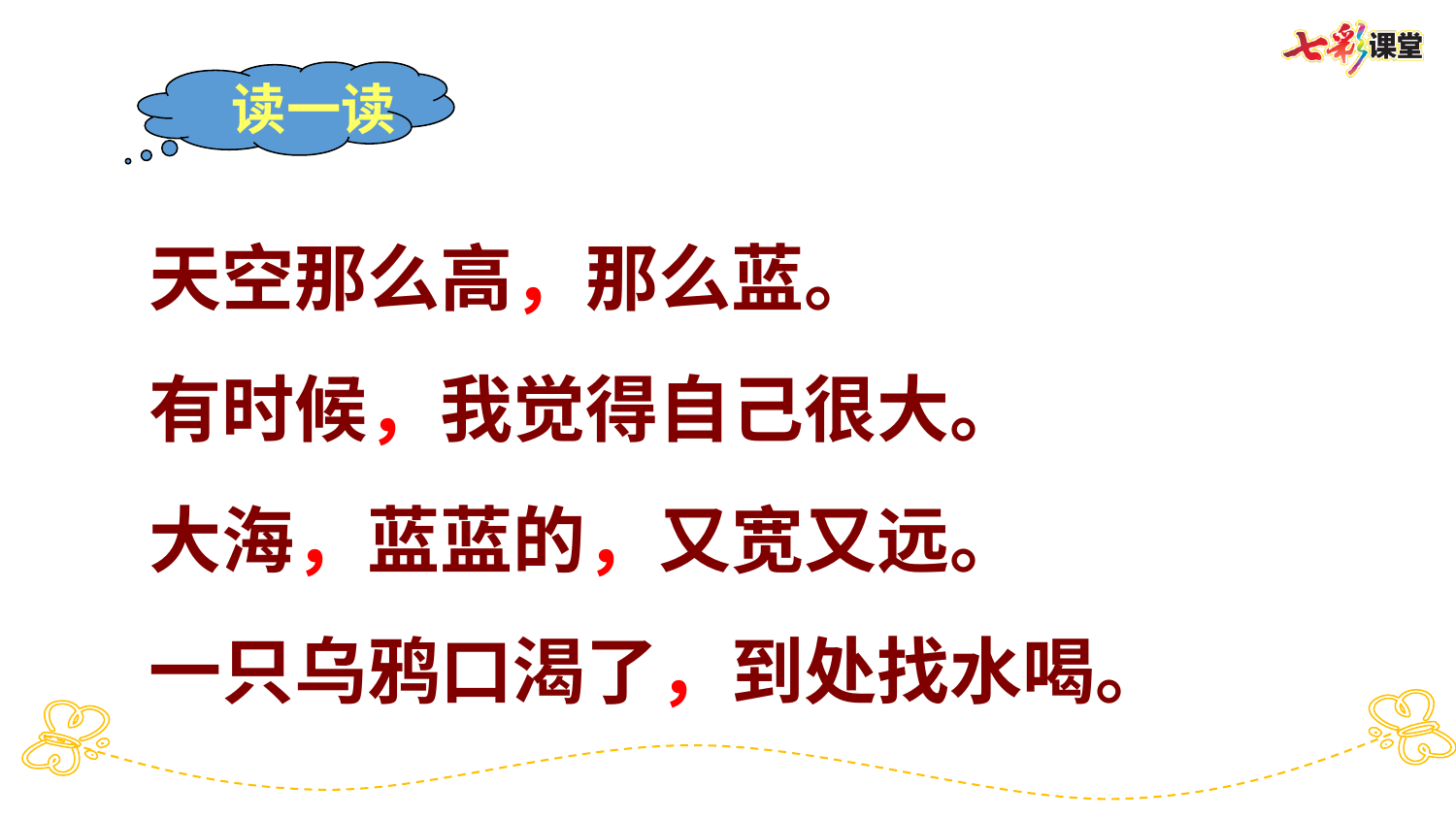

读一读
天空那么高，那么蓝。
有时候，我觉得自己很大。
大海，蓝蓝的，又宽又远。
一只乌鸦口渴了，到处找水喝。